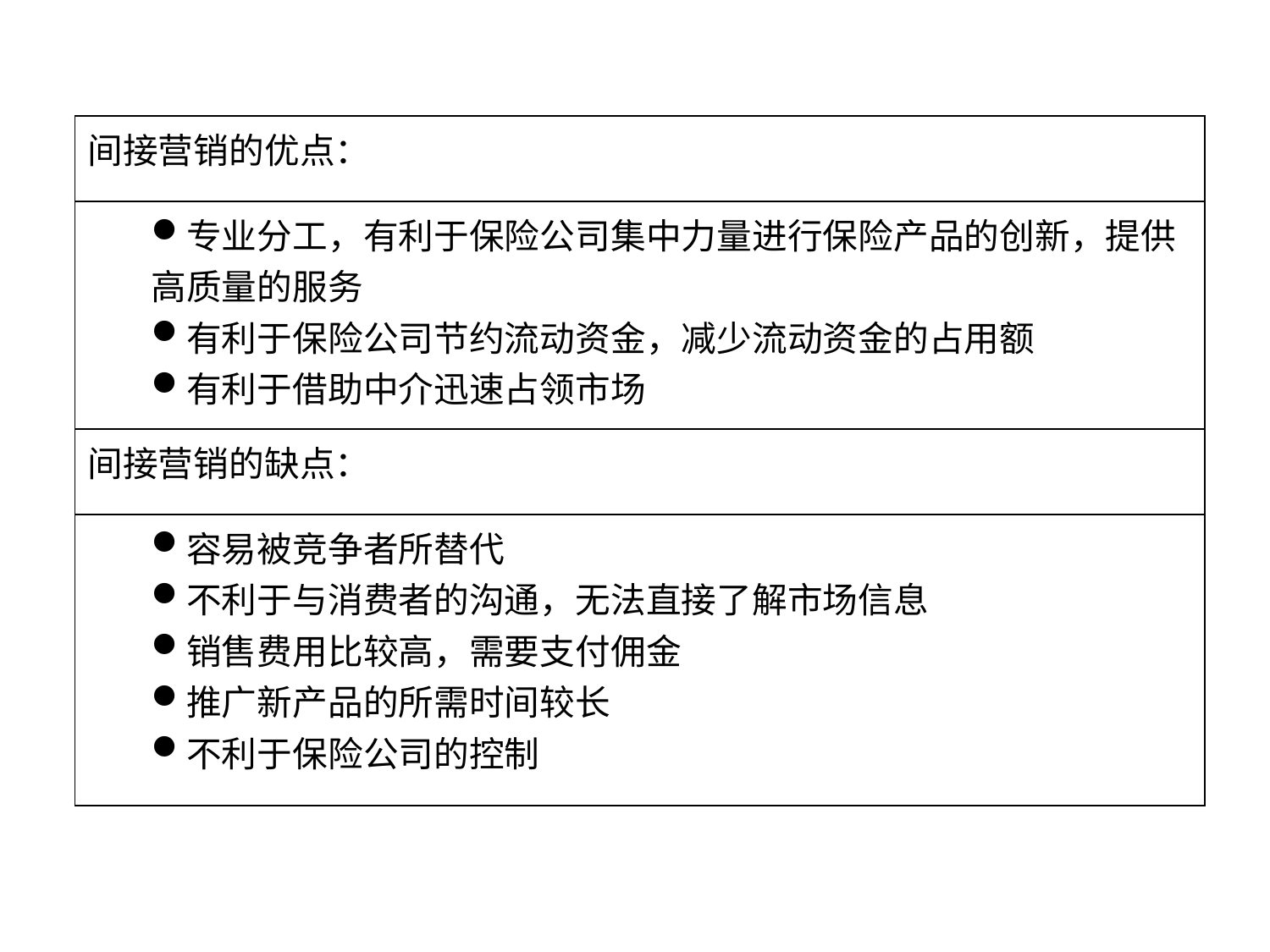

| 间接营销的优点： |
| --- |
| 专业分工，有利于保险公司集中力量进行保险产品的创新，提供高质量的服务 有利于保险公司节约流动资金，减少流动资金的占用额 有利于借助中介迅速占领市场 |
| 间接营销的缺点： |
| 容易被竞争者所替代 不利于与消费者的沟通，无法直接了解市场信息 销售费用比较高，需要支付佣金 推广新产品的所需时间较长 不利于保险公司的控制 |